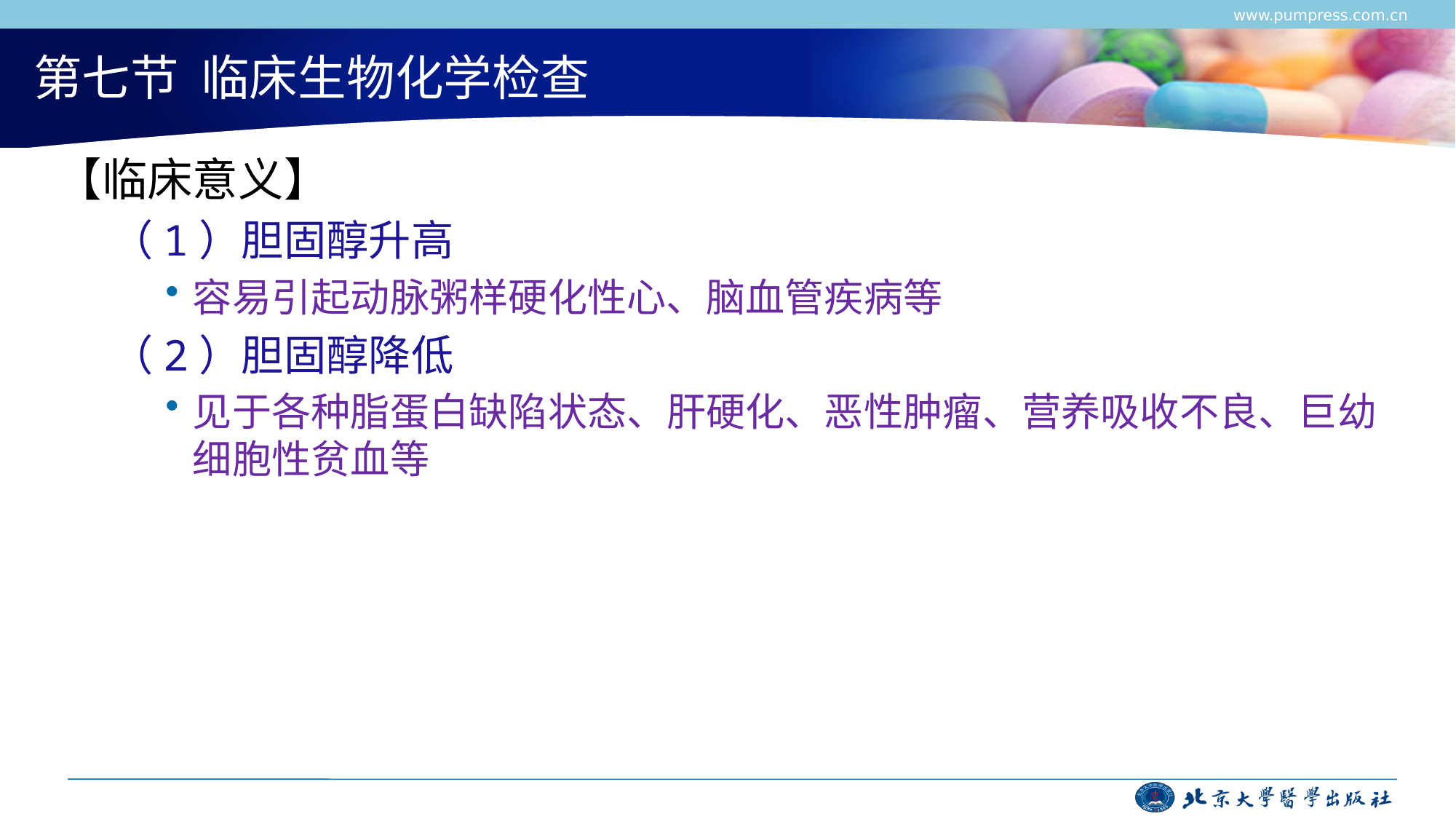

www.pumpress.com.cn
# 第七节  临床生物化学检查
【临床意义】
（1）胆固醇升高
容易引起动脉粥样硬化性心、脑血管疾病等
（2）胆固醇降低
见于各种脂蛋白缺陷状态、肝硬化、恶性肿瘤、营养吸收不良、巨幼细胞性贫血等